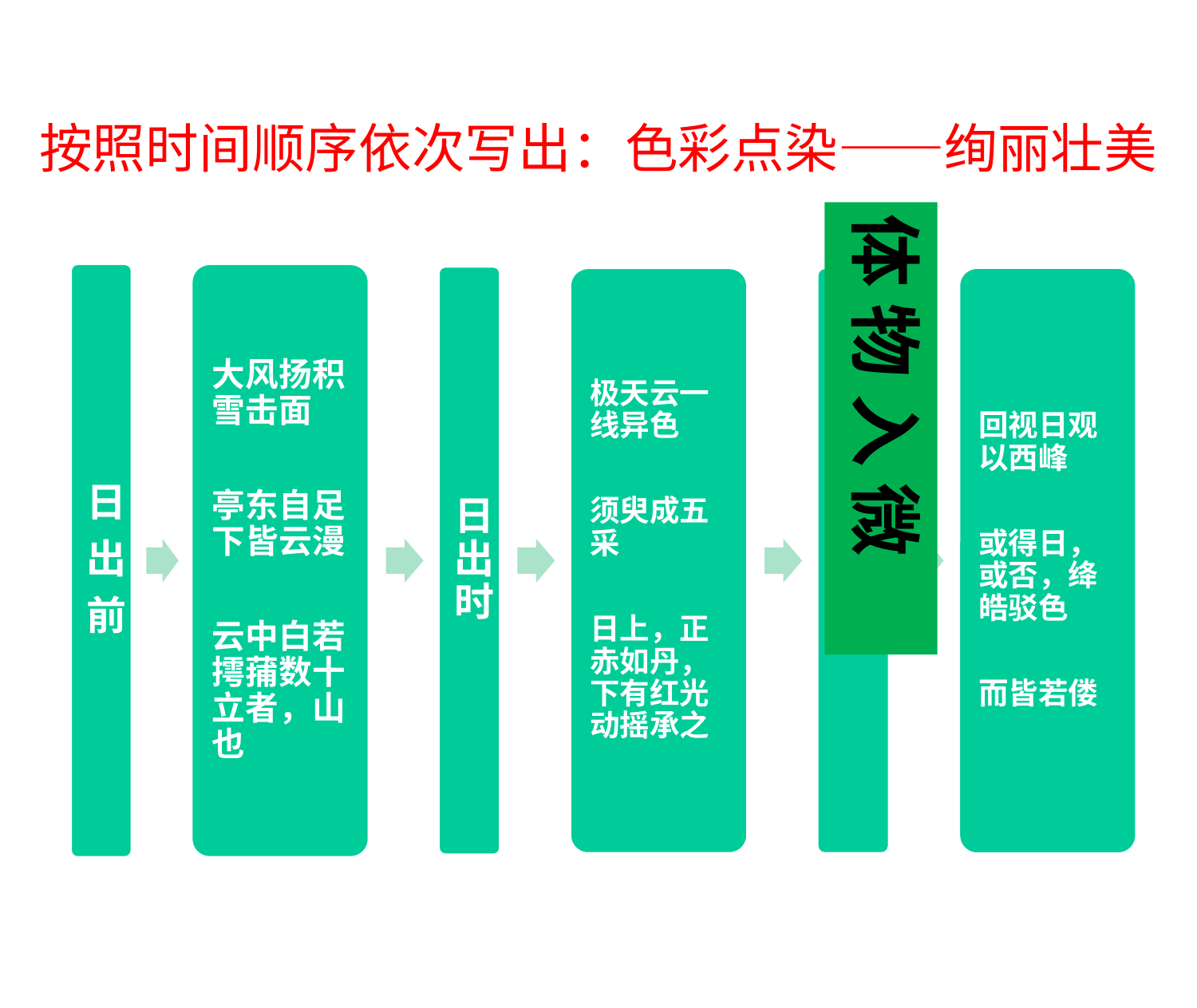

# 按照时间顺序依次写出：色彩点染——绚丽壮美
体 物 入 微
日
出
前

大风扬积雪击面

亭东自足下皆云漫

云中白若摴蒱数十立者，山也

日出时

极天云一线异色

须臾成五采

日上，正赤如丹，下有红光动摇承之

日出后

回视日观以西峰

或得日，或否，绛皓驳色

而皆若偻